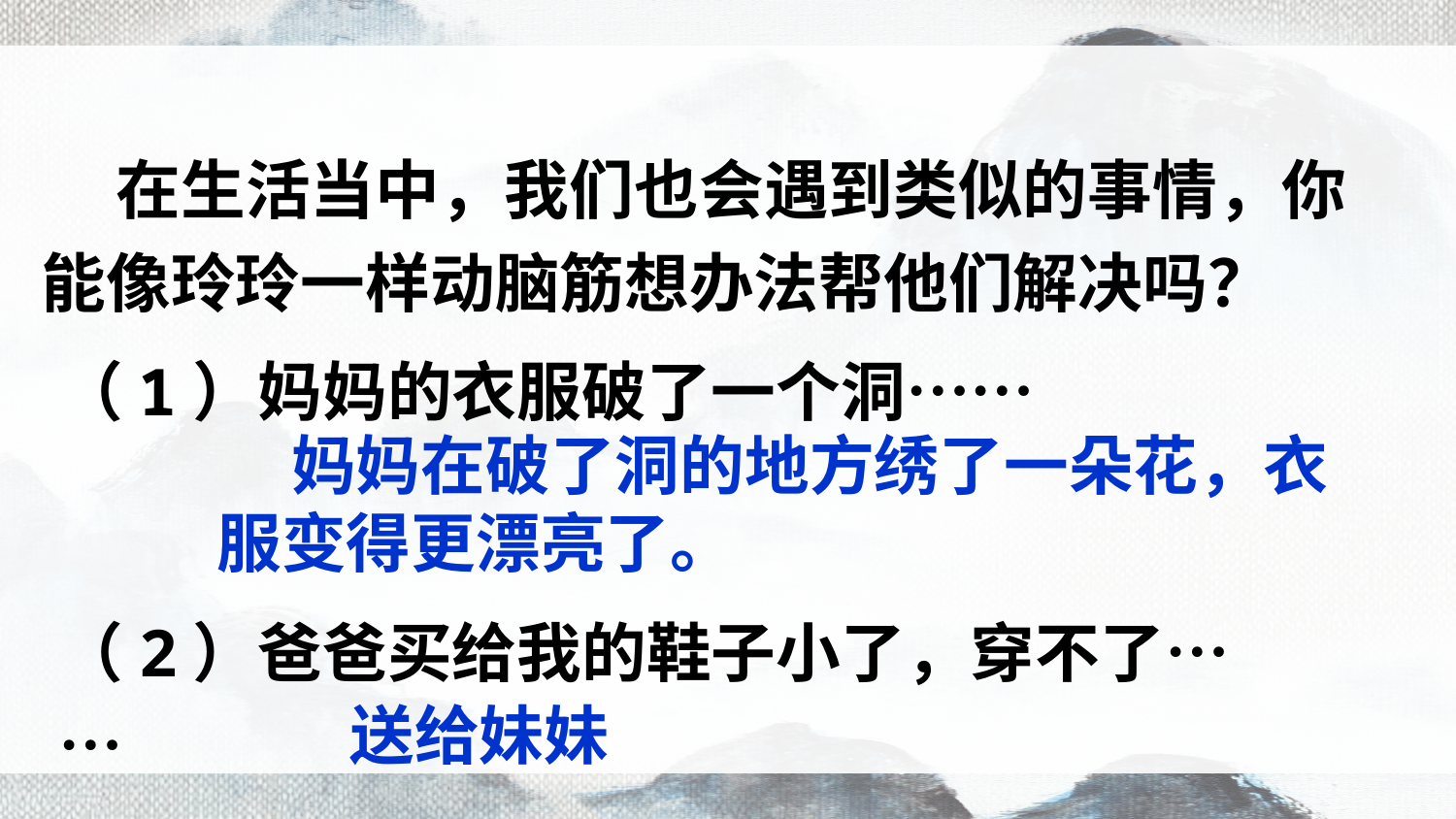

在生活当中，我们也会遇到类似的事情，你能像玲玲一样动脑筋想办法帮他们解决吗？
（1）妈妈的衣服破了一个洞……
    妈妈在破了洞的地方绣了一朵花，衣服变得更漂亮了。
（2）爸爸买给我的鞋子小了，穿不了……
送给妹妹